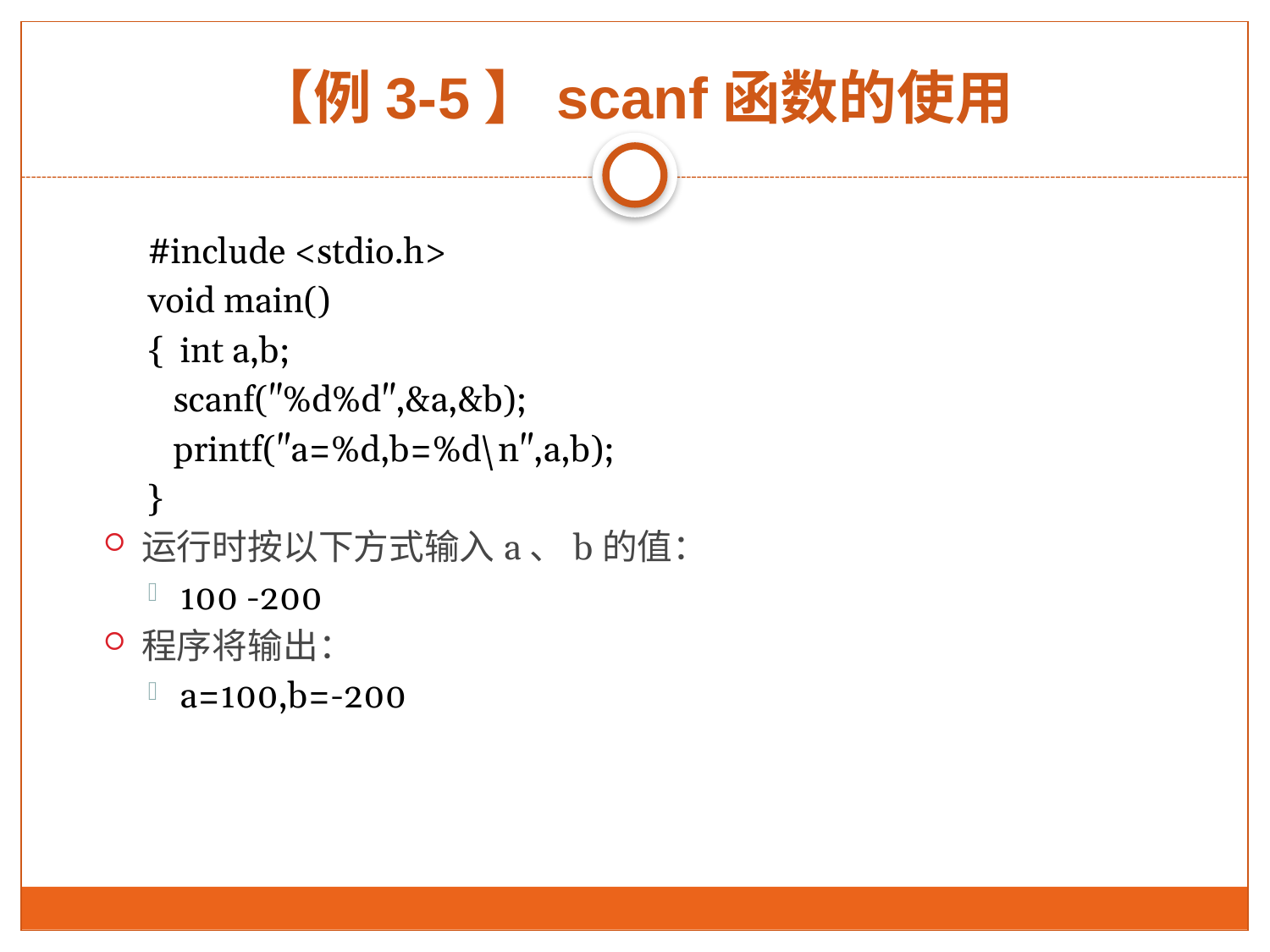

# 【例3-5】scanf函数的使用
#include <stdio.h>
void main()
{  int a,b;
   scanf("%d%d",&a,&b);
   printf("a=%d,b=%d\n",a,b);
}
运行时按以下方式输入a、b的值：
100 -200
程序将输出：
a=100,b=-200